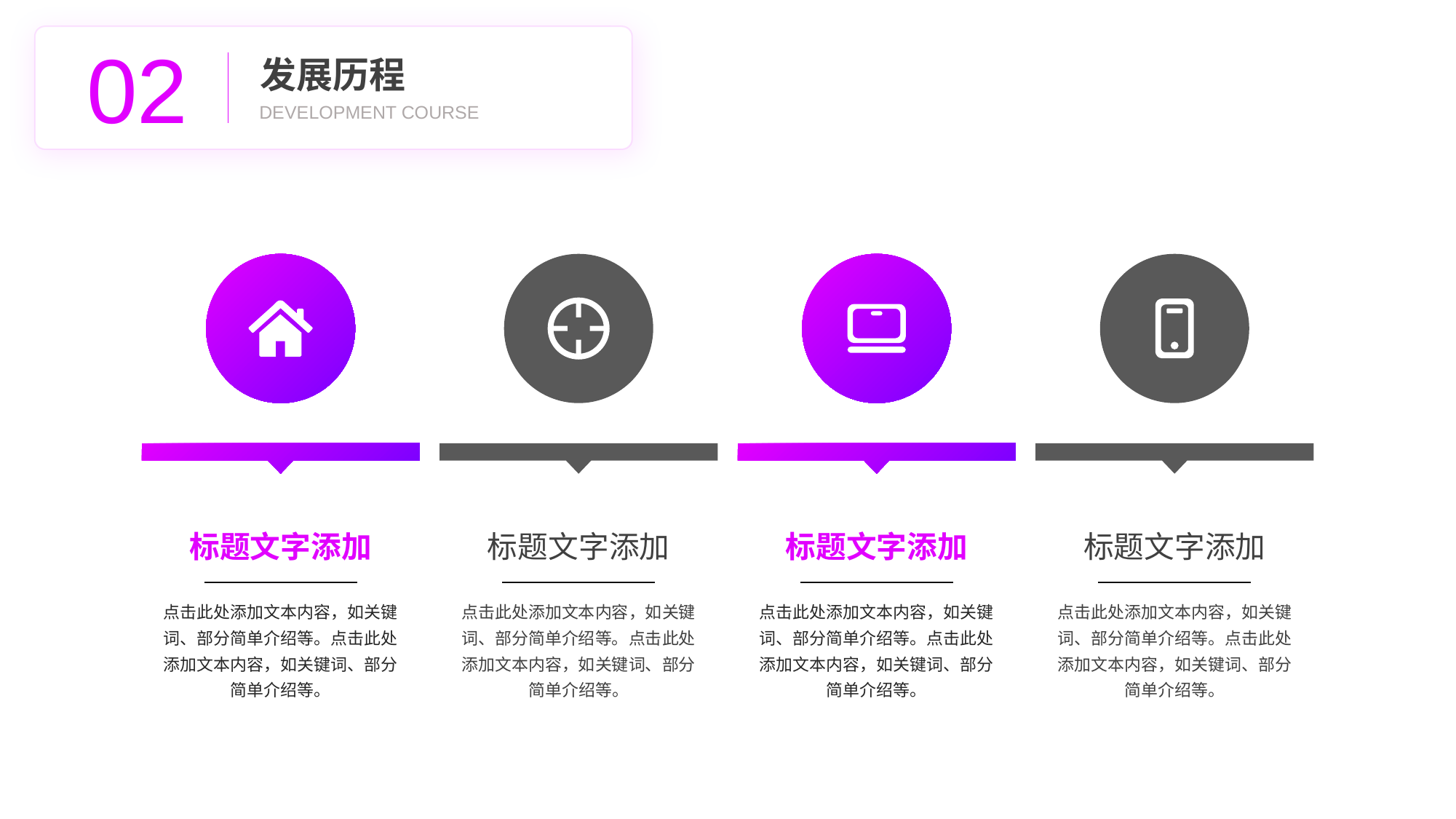

02
发展历程
DEVELOPMENT COURSE

标题文字添加
点击此处添加文本内容，如关键词、部分简单介绍等。点击此处
添加文本内容，如关键词、部分简单介绍等。

标题文字添加
点击此处添加文本内容，如关键词、部分简单介绍等。点击此处
添加文本内容，如关键词、部分简单介绍等。

标题文字添加
点击此处添加文本内容，如关键词、部分简单介绍等。点击此处
添加文本内容，如关键词、部分简单介绍等。

标题文字添加
点击此处添加文本内容，如关键词、部分简单介绍等。点击此处
添加文本内容，如关键词、部分简单介绍等。